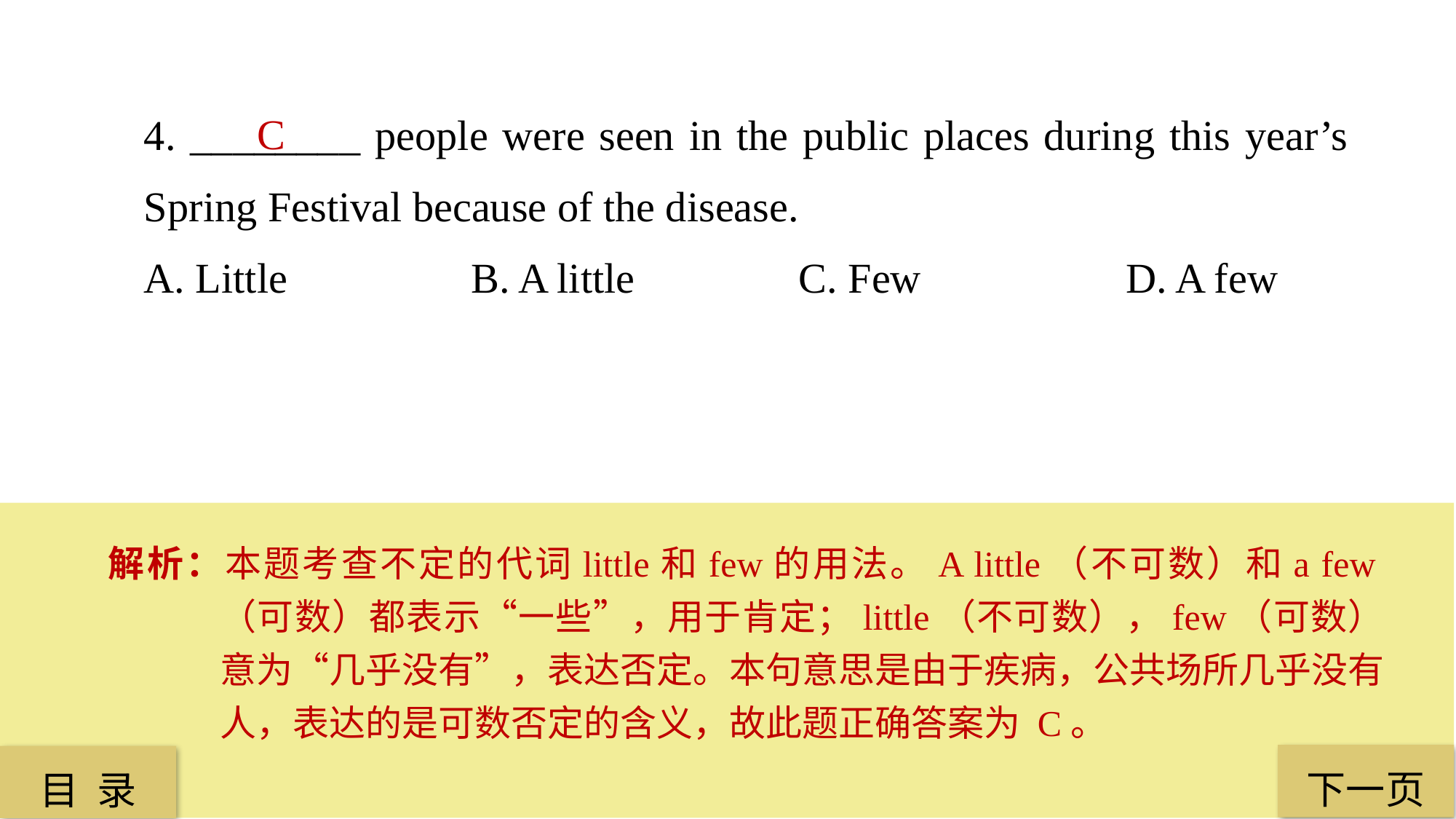

4. ________ people were seen in the public places during this year’s Spring Festival because of the disease.
A. Little 		B. A little 		C. Few 		D. A few
C
解析：本题考查不定的代词little和few的用法。A little（不可数）和a few（可数）都表示“一些”，用于肯定；little（不可数），few（可数）意为“几乎没有”，表达否定。本句意思是由于疾病，公共场所几乎没有人，表达的是可数否定的含义，故此题正确答案为 C。